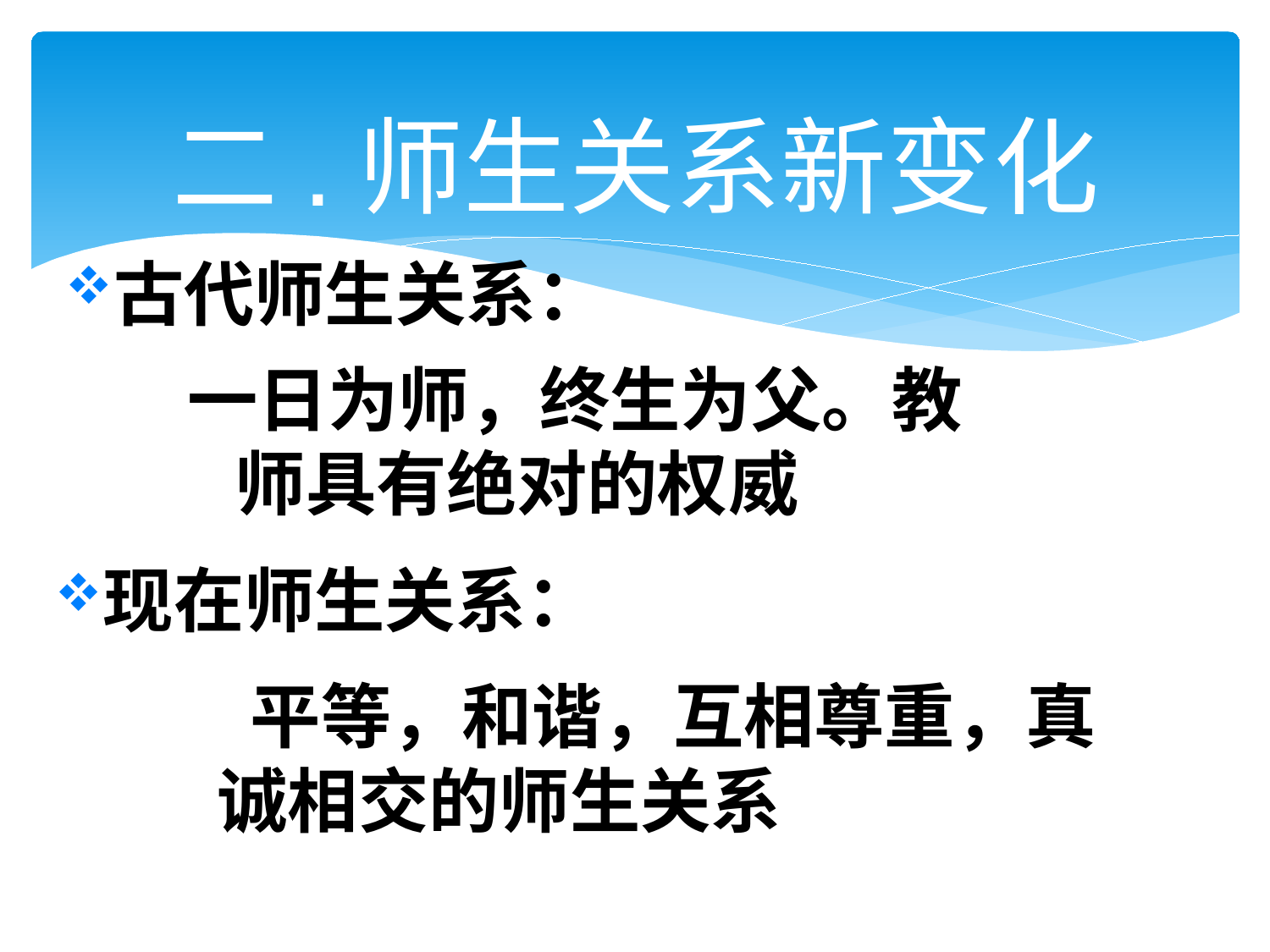

# 二.师生关系新变化
古代师生关系：

一日为师，终生为父。教师具有绝对的权威
现在师生关系：
 平等，和谐，互相尊重，真诚相交的师生关系